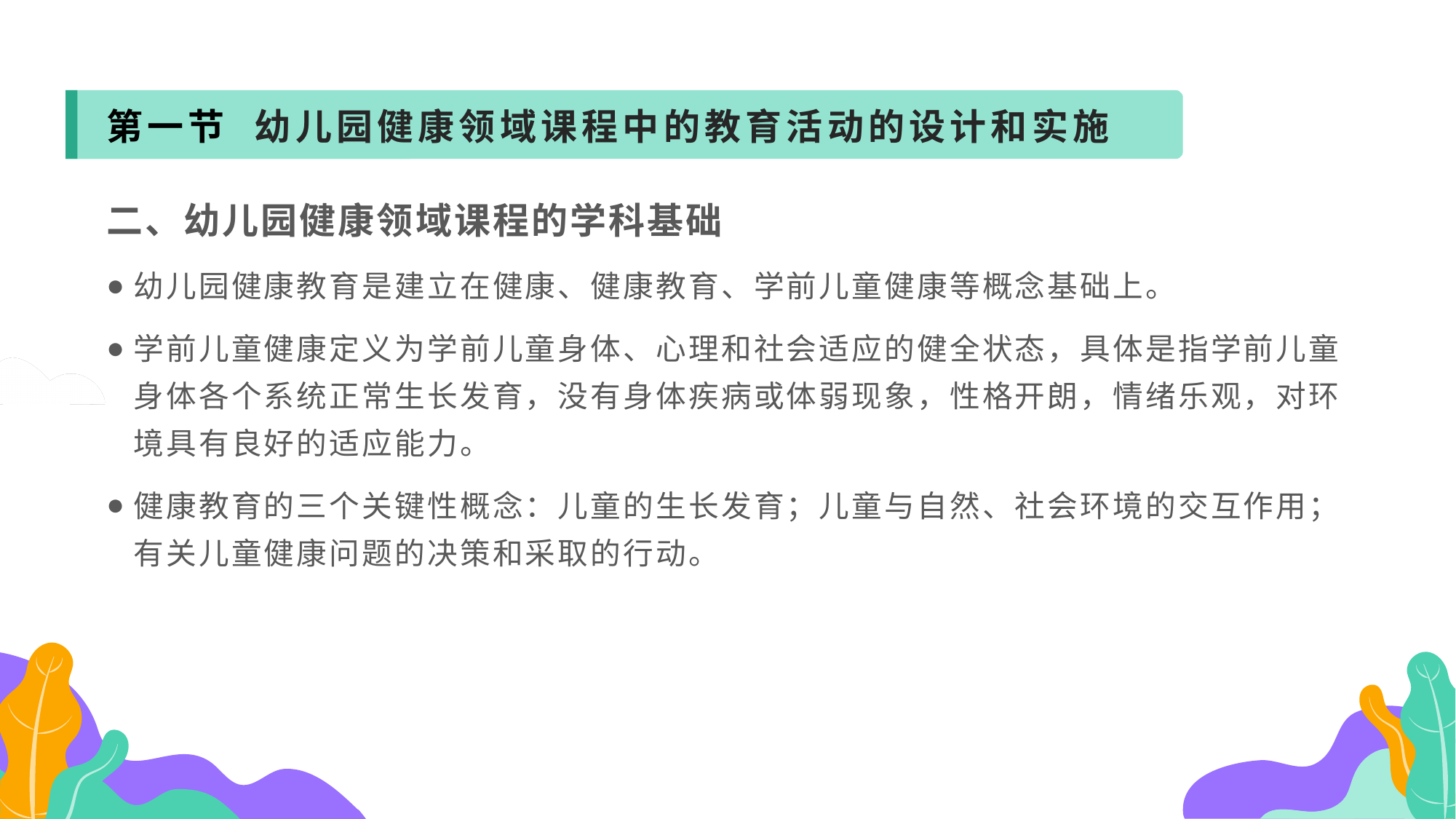

第一节  幼儿园健康领域课程中的教育活动的设计和实施
二、幼儿园健康领域课程的学科基础
幼儿园健康教育是建立在健康、健康教育、学前儿童健康等概念基础上。
学前儿童健康定义为学前儿童身体、心理和社会适应的健全状态，具体是指学前儿童身体各个系统正常生长发育，没有身体疾病或体弱现象，性格开朗，情绪乐观，对环境具有良好的适应能力。
健康教育的三个关键性概念：儿童的生长发育；儿童与自然、社会环境的交互作用；有关儿童健康问题的决策和采取的行动。